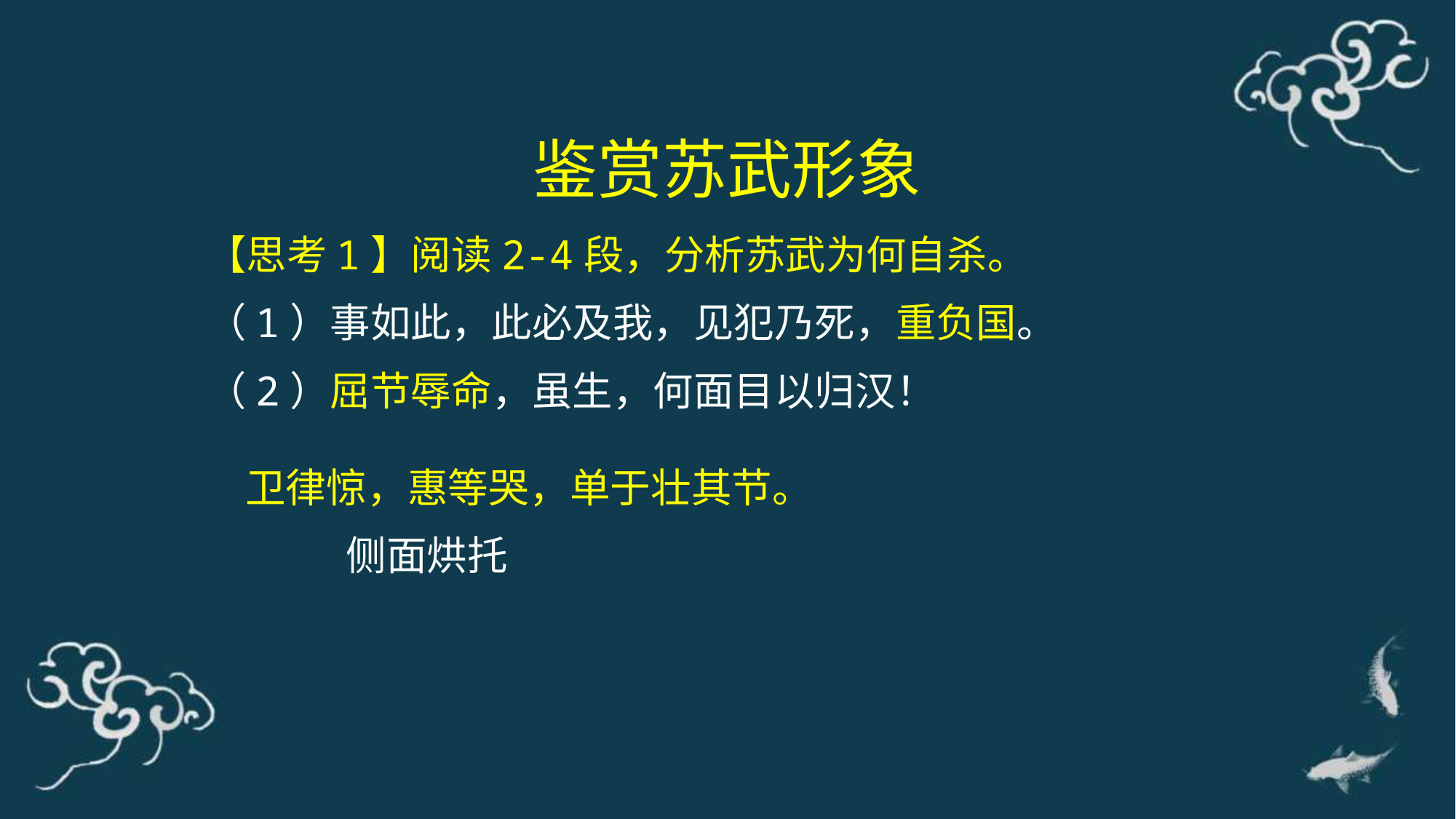

鉴赏苏武形象
【思考1】阅读2-4段，分析苏武为何自杀。
（1）事如此，此必及我，见犯乃死，重负国。
（2）屈节辱命，虽生，何面目以归汉！
卫律惊，惠等哭，单于壮其节。
          侧面烘托